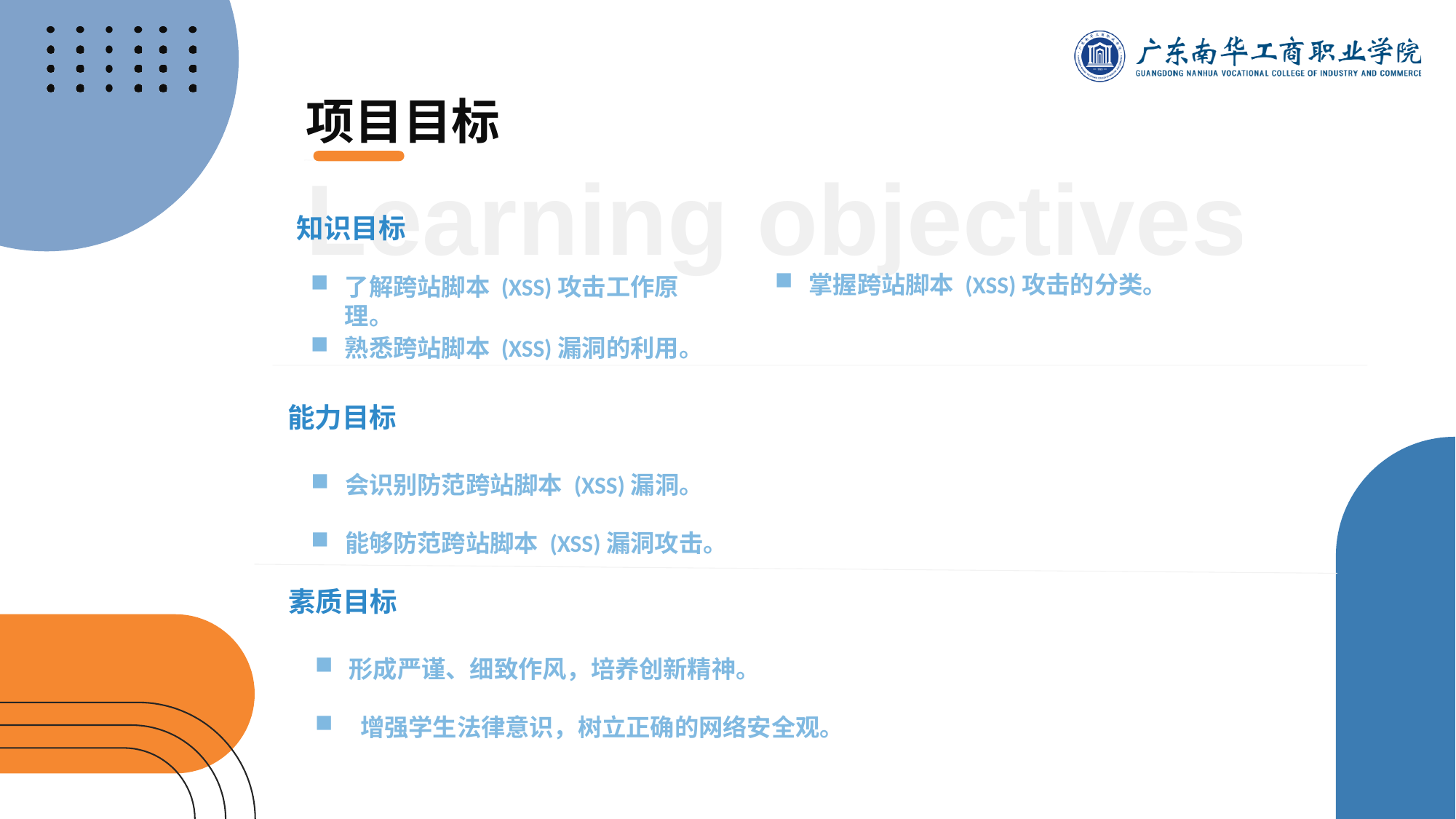

项目目标

Learning objectives
知识目标
掌握跨站脚本 (XSS)攻击的分类。
了解跨站脚本 (XSS)攻击工作原理。
熟悉跨站脚本 (XSS)漏洞的利用。
能力目标
会识别防范跨站脚本 (XSS)漏洞。
能够防范跨站脚本 (XSS)漏洞攻击。

素质目标

形成严谨、细致作风，培养创新精神。
 增强学生法律意识，树立正确的网络安全观。